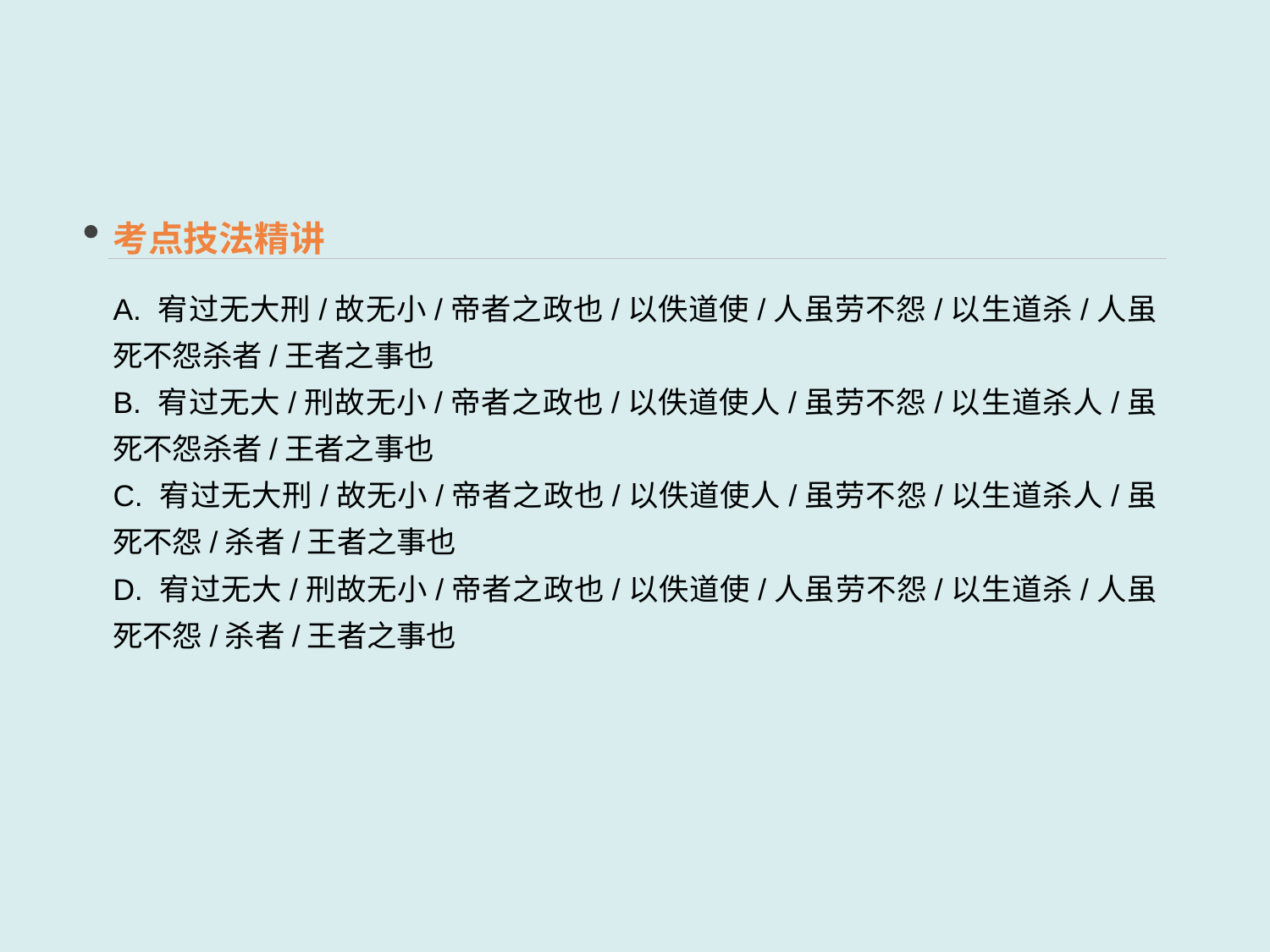

考点技法精讲

A. 宥过无大刑/故无小/帝者之政也/以佚道使/人虽劳不怨/以生道杀/人虽死不怨杀者/王者之事也
B. 宥过无大/刑故无小/帝者之政也/以佚道使人/虽劳不怨/以生道杀人/虽死不怨杀者/王者之事也
C. 宥过无大刑/故无小/帝者之政也/以佚道使人/虽劳不怨/以生道杀人/虽死不怨/杀者/王者之事也
D. 宥过无大/刑故无小/帝者之政也/以佚道使/人虽劳不怨/以生道杀/人虽死不怨/杀者/王者之事也